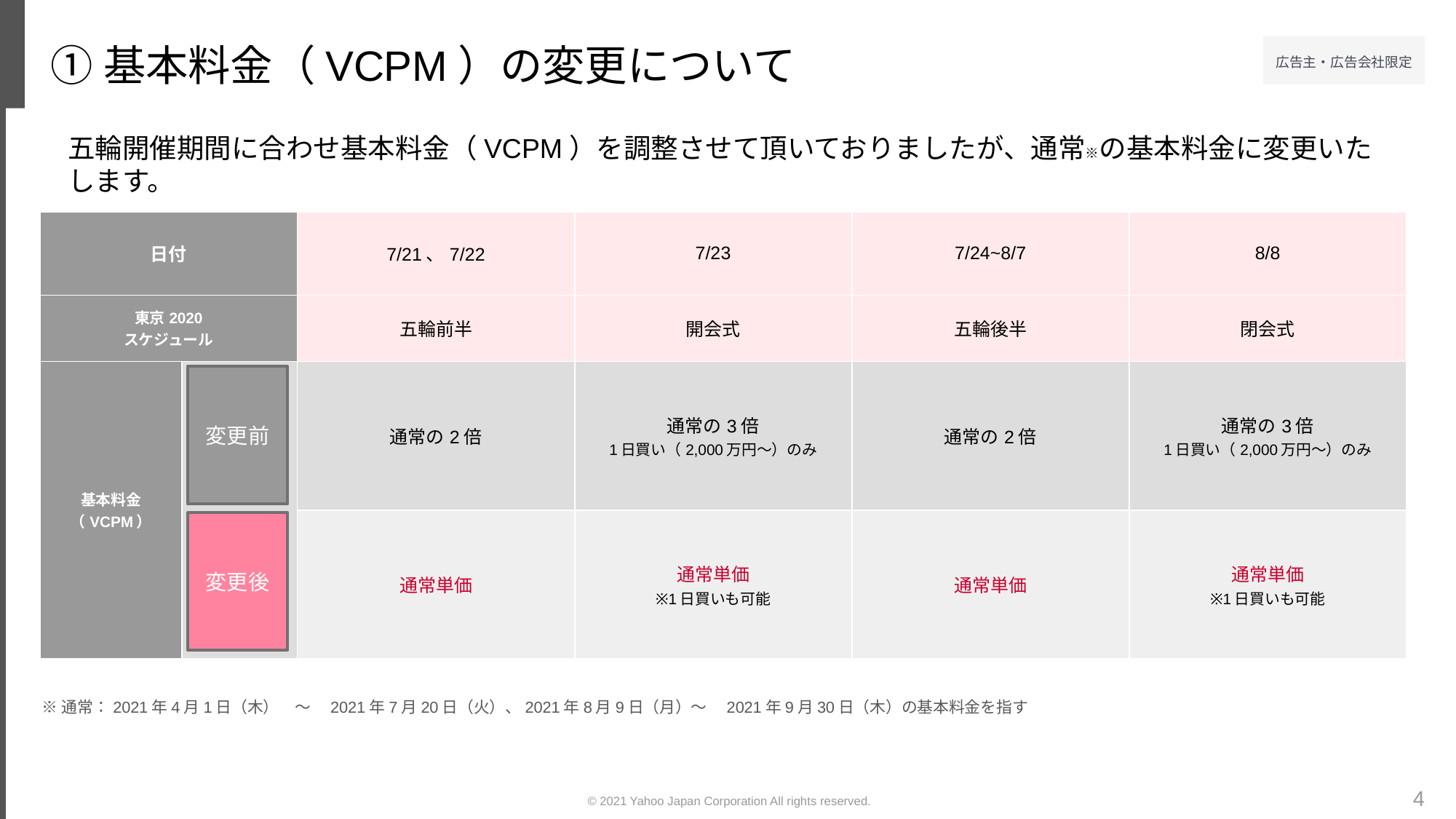

①基本料金（VCPM）の変更について
五輪開催期間に合わせ基本料金（VCPM）を調整させて頂いておりましたが、通常※の基本料金に変更いたします。
| 日付 |  | 7/21、7/22 | 7/23 | 7/24~8/7 | 8/8 |
| --- | --- | --- | --- | --- | --- |
| 東京2020 スケジュール |  | 五輪前半 | 開会式 | 五輪後半 | 閉会式 |
| 基本料金 （VCPM） |  | 通常の2倍 | 通常の3倍 1日買い（2,000万円～）のみ | 通常の2倍 | 通常の3倍 1日買い（2,000万円～）のみ |
|  |  | 通常単価 | 通常単価 ※1日買いも可能 | 通常単価 | 通常単価 ※1日買いも可能 |
変更前
変更後
※通常：2021年4月1日（木）　～　2021年7月20日（火）、2021年8月9日（月）～　2021年9月30日（木）の基本料金を指す
4